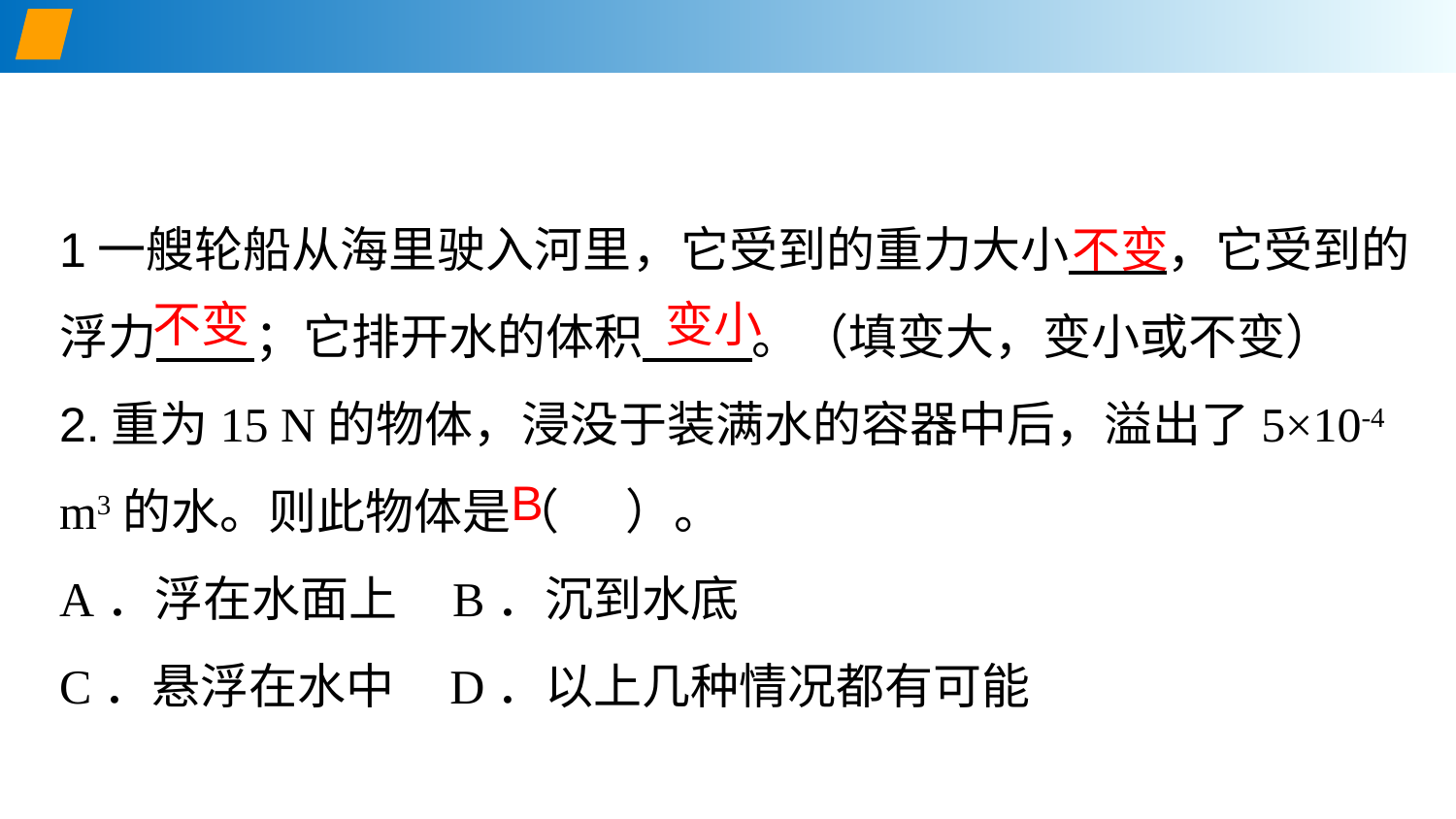

1一艘轮船从海里驶入河里，它受到的重力大小         ，它受到的浮力         ；它排开水的体积          。（填变大，变小或不变）
2.重为15 N的物体，浸没于装满水的容器中后，溢出了5×10-4 m3的水。则此物体是（      ）。
A．浮在水面上    B．沉到水底
C．悬浮在水中    D．以上几种情况都有可能
不变
不变
变小
B